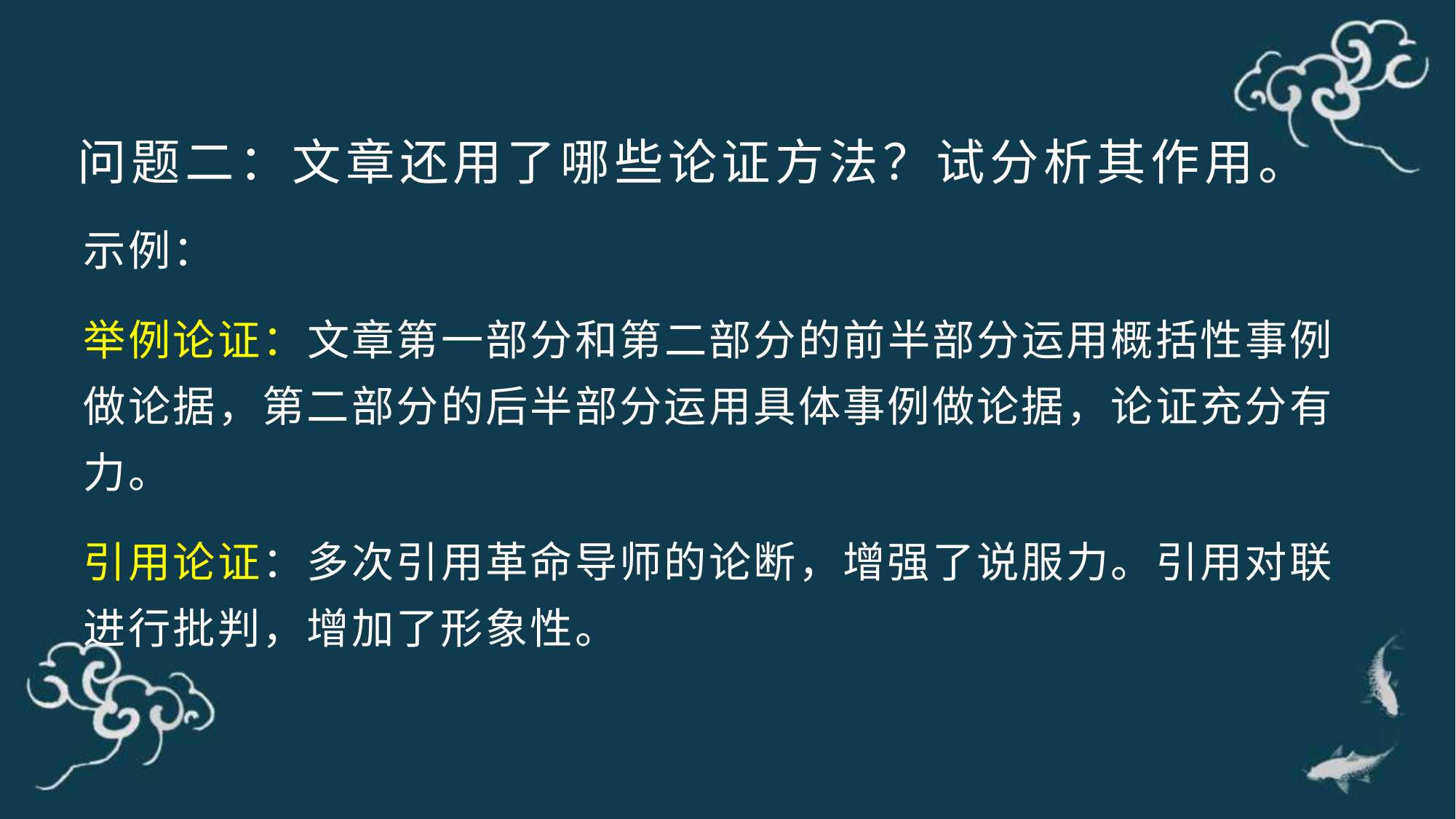

# 问题二：文章还用了哪些论证方法？试分析其作用。
示例：
举例论证：文章第一部分和第二部分的前半部分运用概括性事例做论据，第二部分的后半部分运用具体事例做论据，论证充分有力。
引用论证：多次引用革命导师的论断，增强了说服力。引用对联进行批判，增加了形象性。